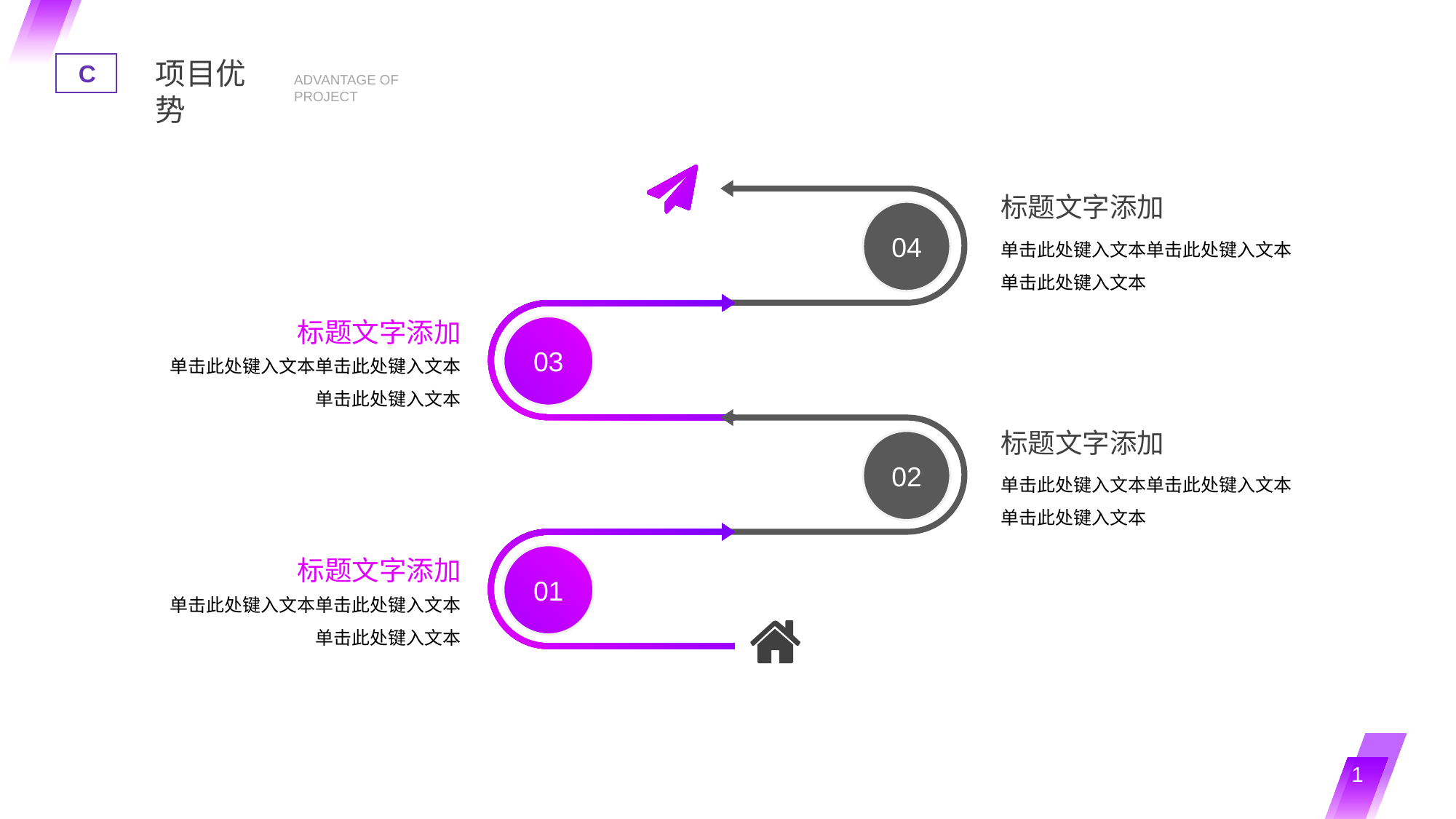

项目优势
C

ADVANTAGE OF PROJECT

04
03
02
01

标题文字添加
单击此处键入文本单击此处键入文本单击此处键入文本
标题文字添加
单击此处键入文本单击此处键入文本单击此处键入文本
标题文字添加
单击此处键入文本单击此处键入文本单击此处键入文本
标题文字添加
单击此处键入文本单击此处键入文本单击此处键入文本

1